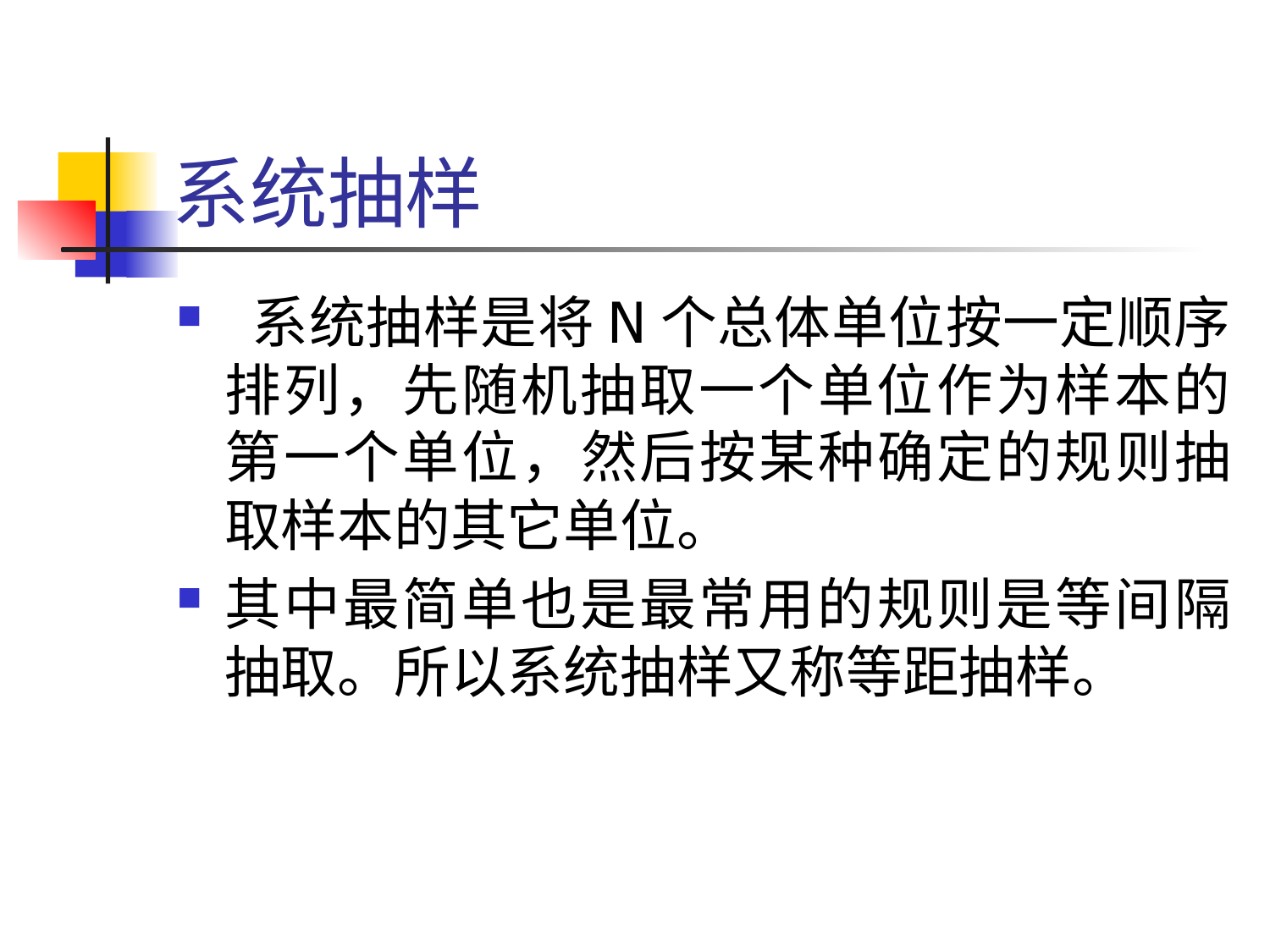

# 系统抽样
 系统抽样是将N个总体单位按一定顺序排列，先随机抽取一个单位作为样本的第一个单位，然后按某种确定的规则抽取样本的其它单位。
其中最简单也是最常用的规则是等间隔抽取。所以系统抽样又称等距抽样。